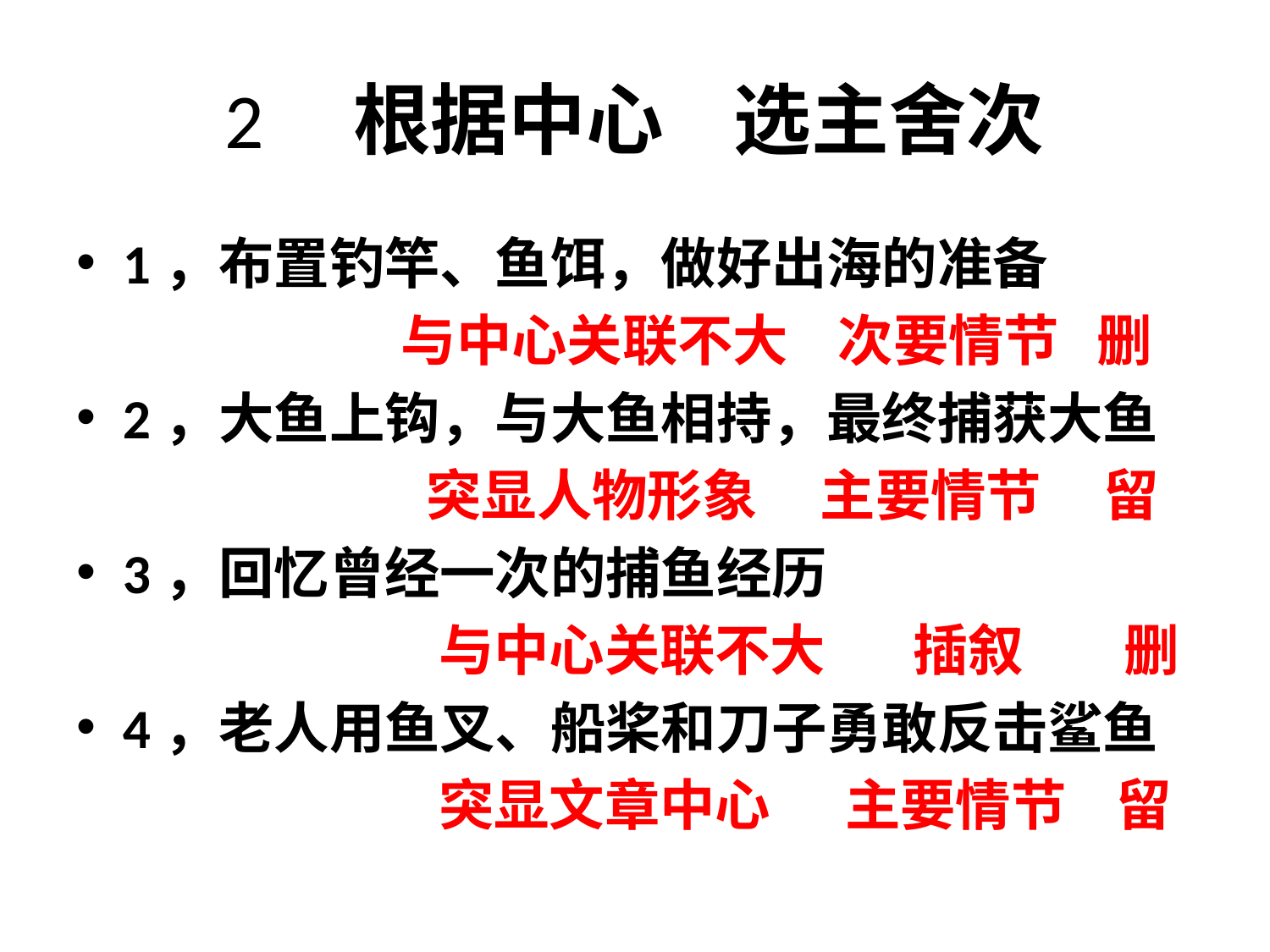

# 2    根据中心    选主舍次
1，布置钓竿、鱼饵，做好出海的准备
                         与中心关联不大    次要情节   删
2，大鱼上钩，与大鱼相持，最终捕获大鱼
                           突显人物形象     主要情节     留
3，回忆曾经一次的捕鱼经历
                            与中心关联不大       插叙        删
4，老人用鱼叉、船桨和刀子勇敢反击鲨鱼
                            突显文章中心      主要情节    留